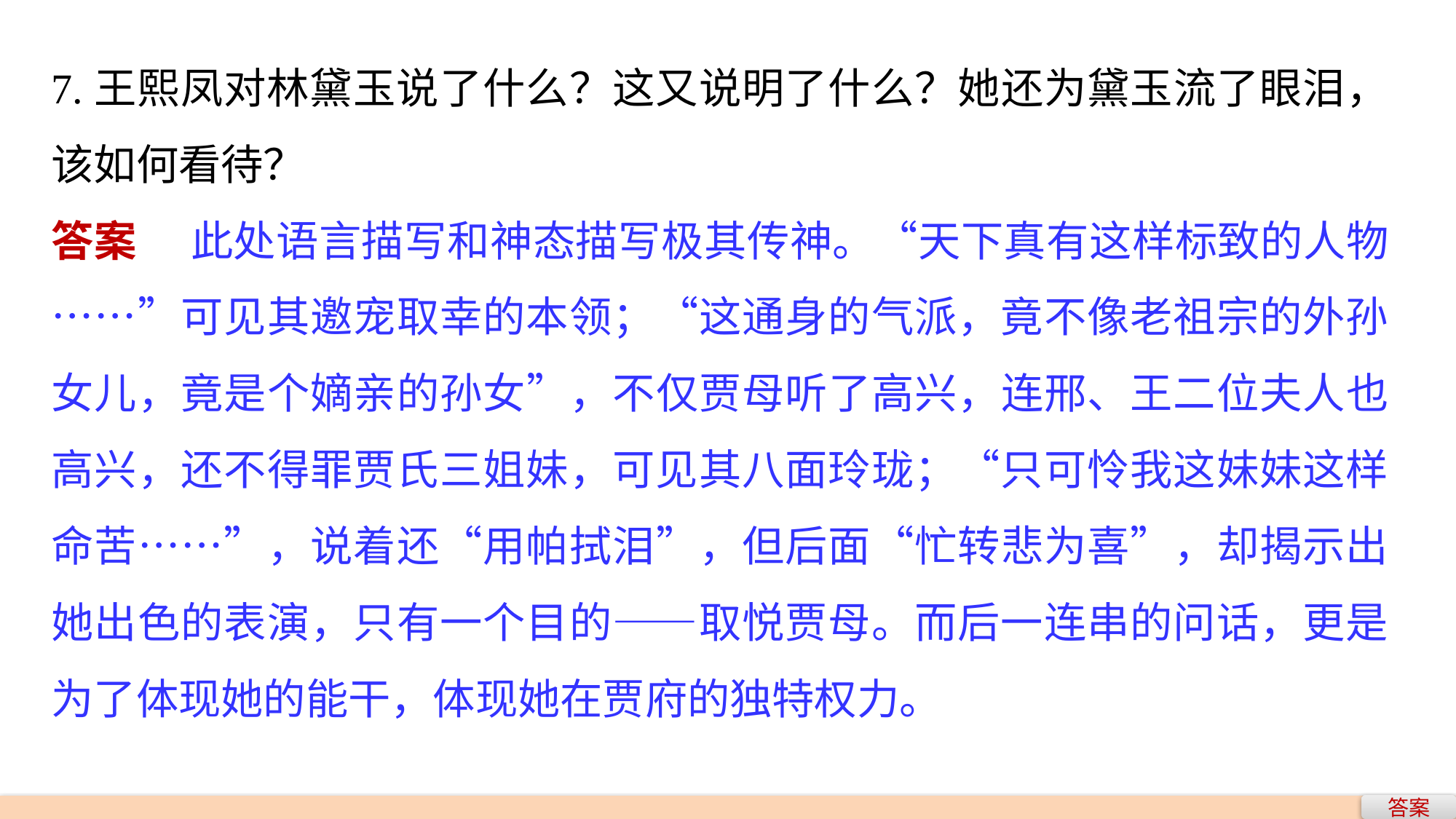

7.王熙凤对林黛玉说了什么？这又说明了什么？她还为黛玉流了眼泪，该如何看待？
答案　 此处语言描写和神态描写极其传神。“天下真有这样标致的人物……”可见其邀宠取幸的本领；“这通身的气派，竟不像老祖宗的外孙女儿，竟是个嫡亲的孙女”，不仅贾母听了高兴，连邢、王二位夫人也高兴，还不得罪贾氏三姐妹，可见其八面玲珑；“只可怜我这妹妹这样命苦……”，说着还“用帕拭泪”，但后面“忙转悲为喜”，却揭示出她出色的表演，只有一个目的——取悦贾母。而后一连串的问话，更是为了体现她的能干，体现她在贾府的独特权力。
答案